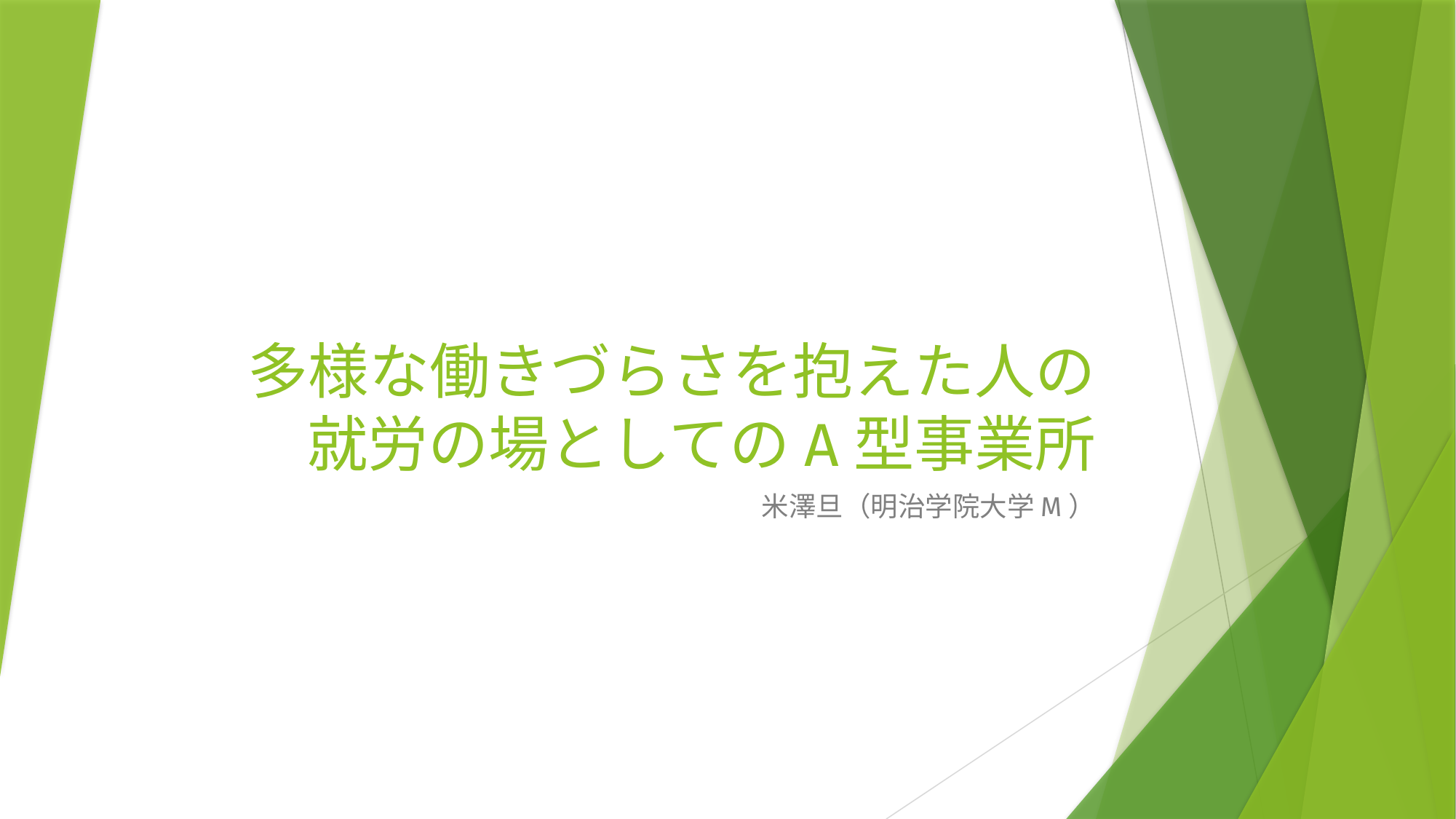

# 多様な働きづらさを抱えた人の就労の場としてのA型事業所
米澤旦（明治学院大学M）